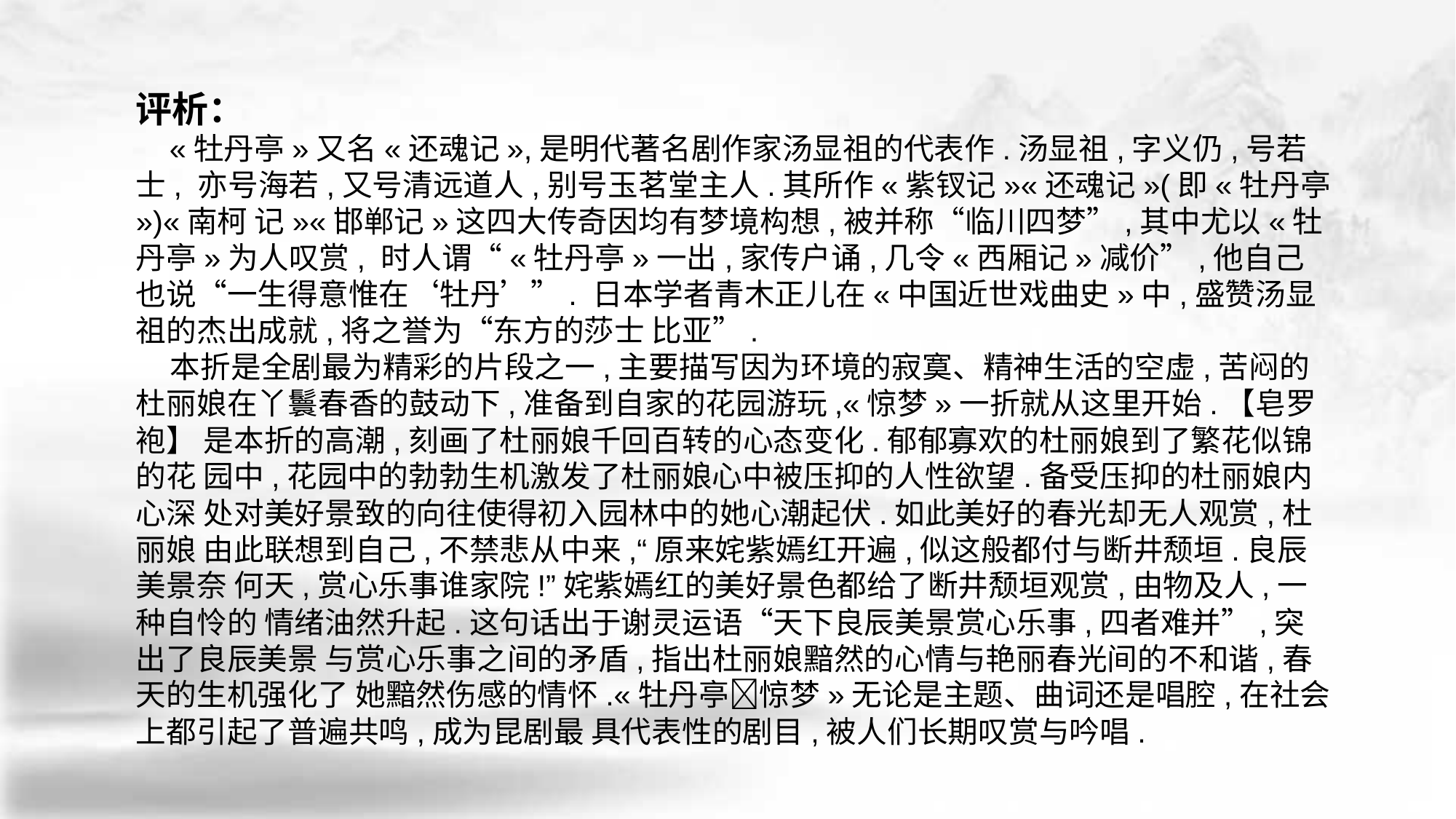

评析：
    «牡丹亭»又名«还魂记»,是明代著名剧作家汤显祖的代表作.汤显祖,字义仍,号若士, 亦号海若,又号清远道人,别号玉茗堂主人.其所作«紫钗记»«还魂记»(即«牡丹亭»)«南柯 记»«邯郸记»这四大传奇因均有梦境构想,被并称“临川四梦”,其中尤以«牡丹亭»为人叹赏, 时人谓“«牡丹亭»一出,家传户诵,几令«西厢记»减价”,他自己也说“一生得意惟在‘牡丹’”. 日本学者青木正儿在«中国近世戏曲史»中,盛赞汤显祖的杰出成就,将之誉为“东方的莎士 比亚”.
    本折是全剧最为精彩的片段之一,主要描写因为环境的寂寞、精神生活的空虚,苦闷的 杜丽娘在丫鬟春香的鼓动下,准备到自家的花园游玩,«惊梦»一折就从这里开始.【皂罗袍】 是本折的高潮,刻画了杜丽娘千回百转的心态变化.郁郁寡欢的杜丽娘到了繁花似锦的花 园中,花园中的勃勃生机激发了杜丽娘心中被压抑的人性欲望.备受压抑的杜丽娘内心深 处对美好景致的向往使得初入园林中的她心潮起伏.如此美好的春光却无人观赏,杜丽娘 由此联想到自己,不禁悲从中来,“原来姹紫嫣红开遍,似这般都付与断井颓垣.良辰美景奈 何天,赏心乐事谁家院!”姹紫嫣红的美好景色都给了断井颓垣观赏,由物及人,一种自怜的 情绪油然升起.这句话出于谢灵运语“天下良辰美景赏心乐事,四者难并”,突出了良辰美景 与赏心乐事之间的矛盾,指出杜丽娘黯然的心情与艳丽春光间的不和谐,春天的生机强化了 她黯然伤感的情怀.«牡丹亭􀅰惊梦»无论是主题、曲词还是唱腔,在社会上都引起了普遍共鸣,成为昆剧最 具代表性的剧目,被人们长期叹赏与吟唱.